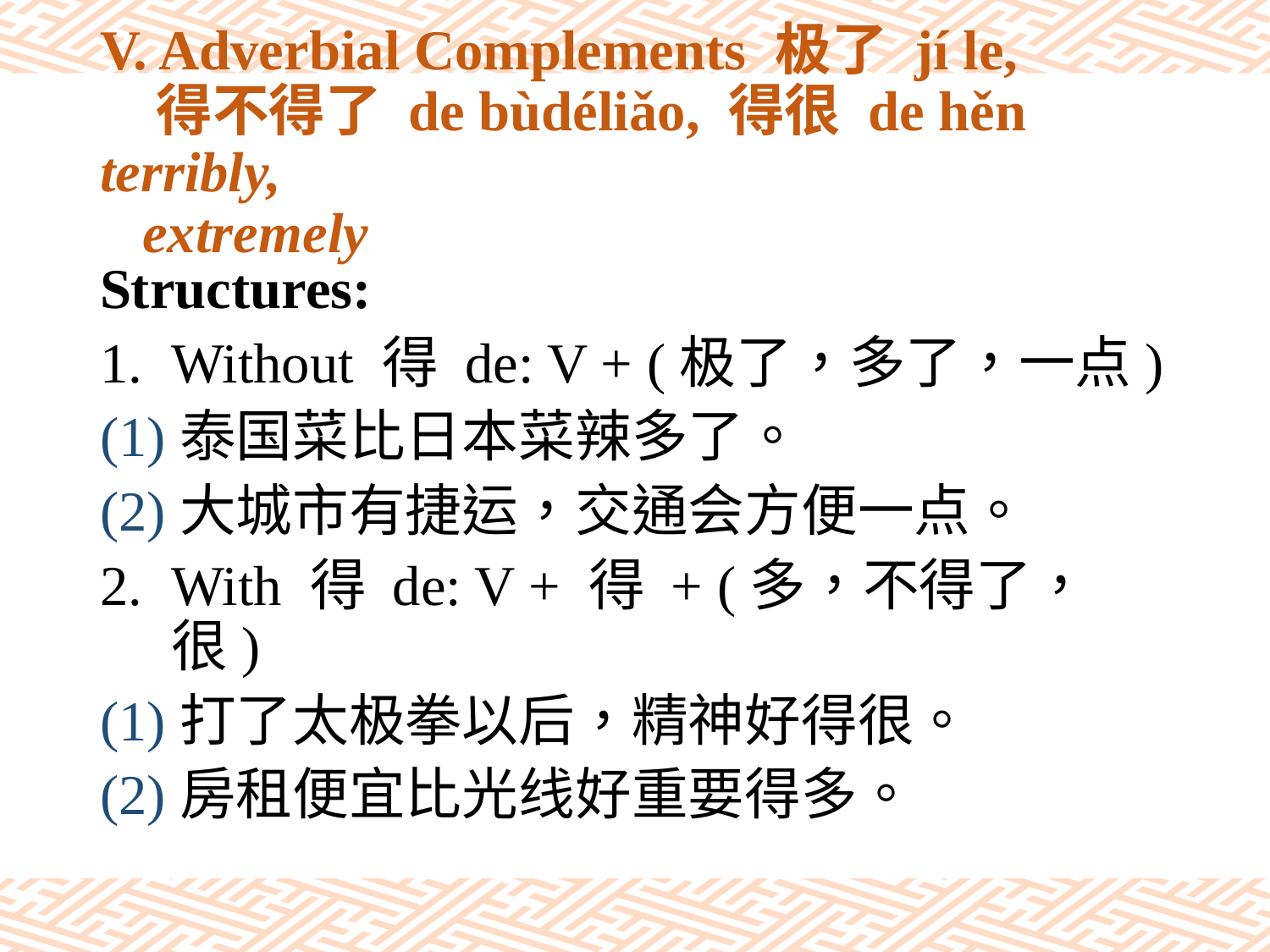

# V. Adverbial Complements 极了 jí le, 得不得了 de bùdéliǎo, 得很 de hěn  terribly, extremely
Structures:
Without 得 de: V + (极了，多了，一点)
(1)泰国菜比日本菜辣多了。
(2)大城市有捷运，交通会方便一点。
With 得 de: V + 得 + (多，不得了，很)
(1)打了太极拳以后，精神好得很。
(2)房租便宜比光线好重要得多。